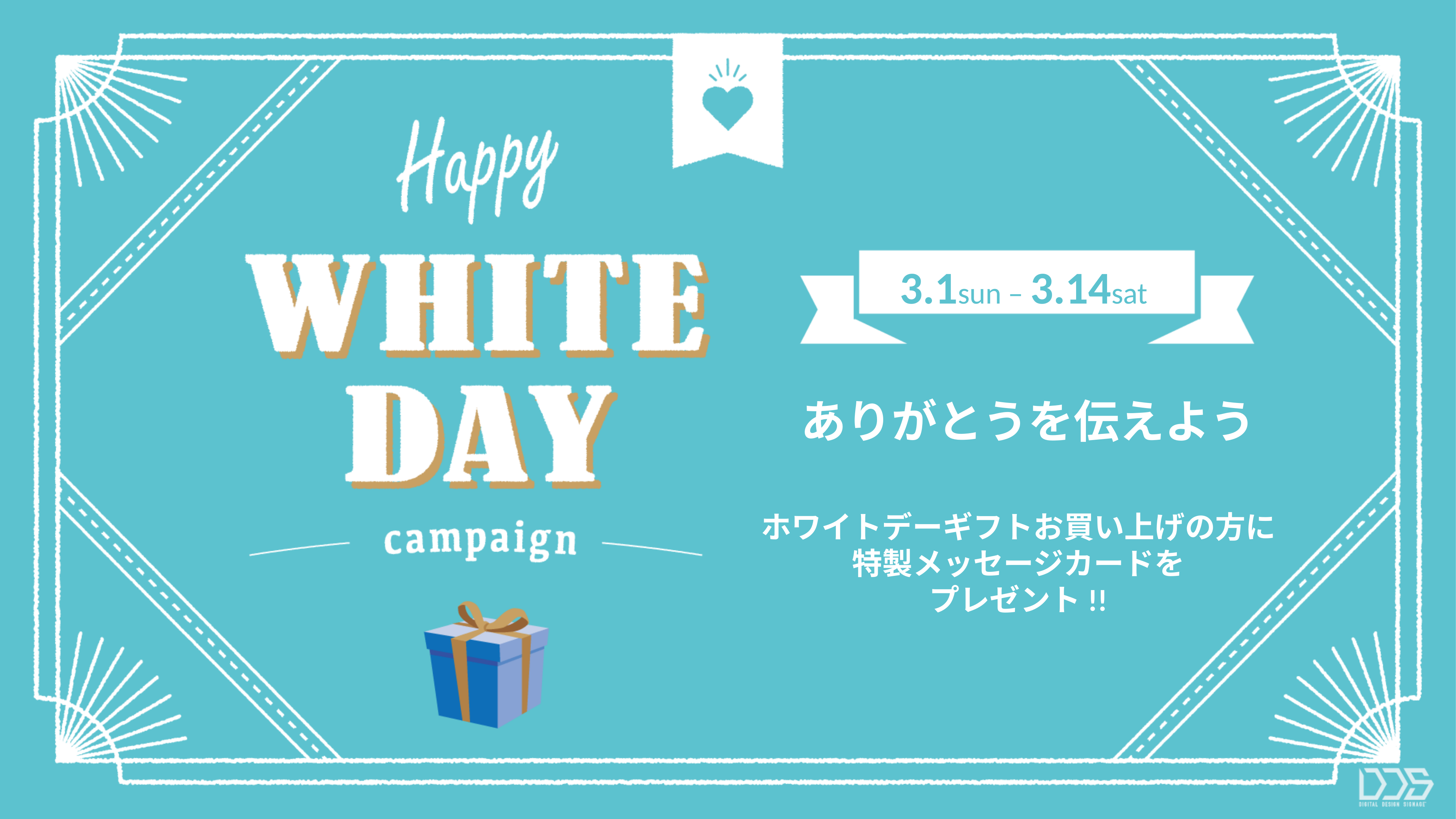

# 3.1sun – 3.14sat
ありがとうを伝えよう
ホワイトデーギフトお買い上げの方に
特製メッセージカードを
プレゼント!!